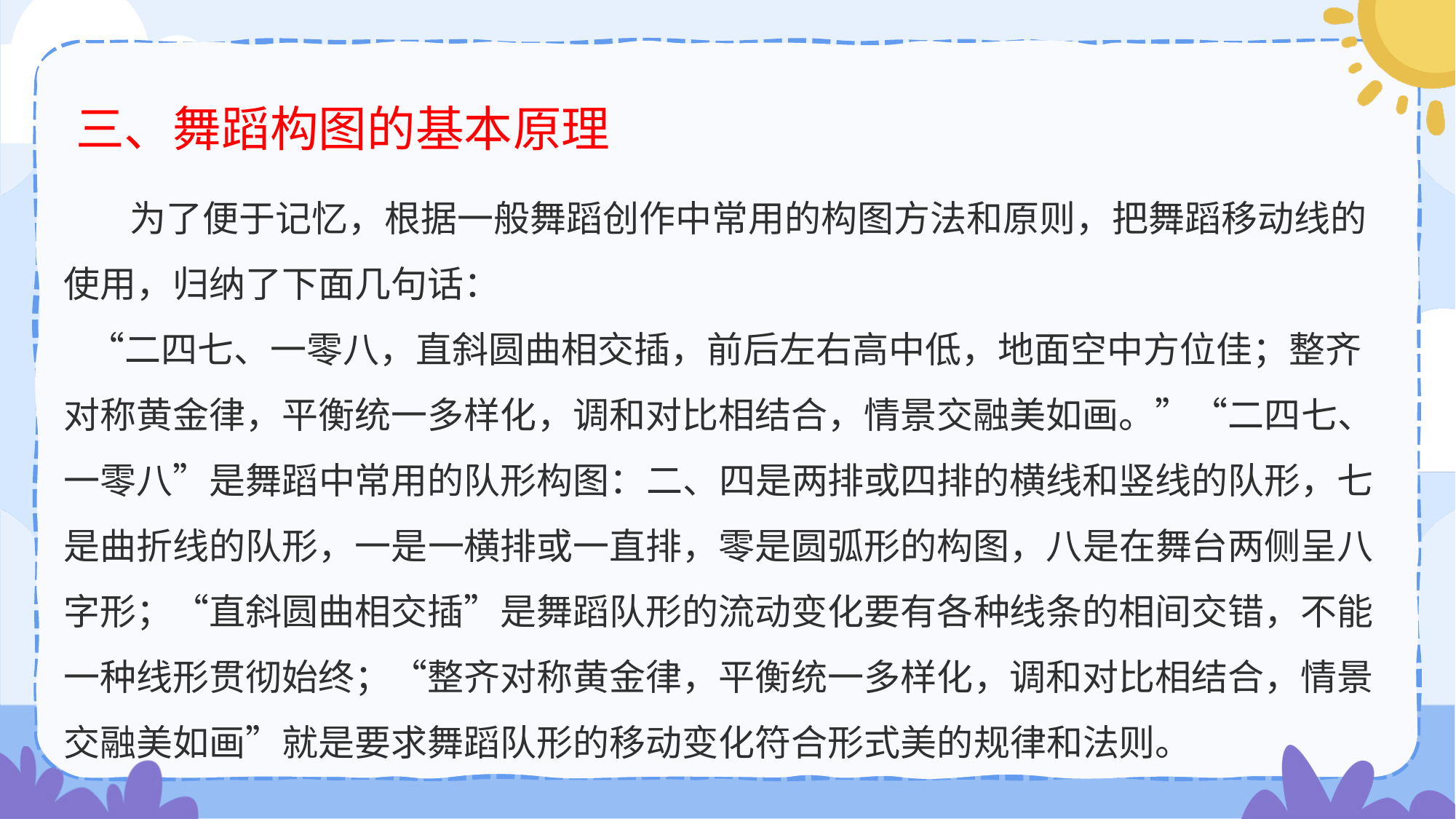

# 三、舞蹈构图的基本原理
       为了便于记忆，根据一般舞蹈创作中常用的构图方法和原则，把舞蹈移动线的使用，归纳了下面几句话：
   “二四七、一零八，直斜圆曲相交插，前后左右高中低，地面空中方位佳；整齐对称黄金律，平衡统一多样化，调和对比相结合，情景交融美如画。”“二四七、一零八”是舞蹈中常用的队形构图：二、四是两排或四排的横线和竖线的队形，七是曲折线的队形，一是一横排或一直排，零是圆弧形的构图，八是在舞台两侧呈八字形；“直斜圆曲相交插”是舞蹈队形的流动变化要有各种线条的相间交错，不能一种线形贯彻始终；“整齐对称黄金律，平衡统一多样化，调和对比相结合，情景交融美如画”就是要求舞蹈队形的移动变化符合形式美的规律和法则。